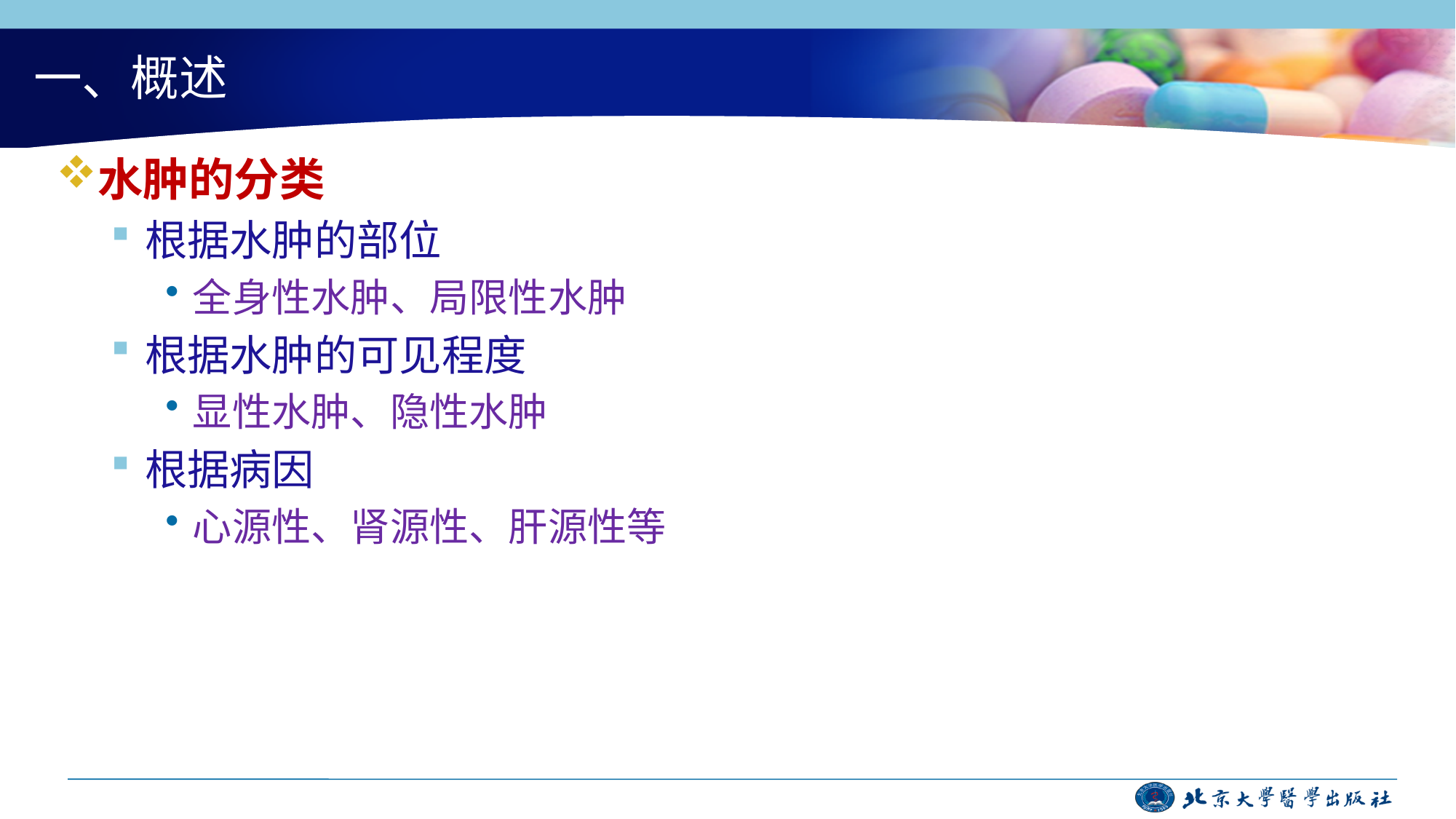

# 一、概述
水肿的分类
根据水肿的部位
全身性水肿、局限性水肿
根据水肿的可见程度
显性水肿、隐性水肿
根据病因
心源性、肾源性、肝源性等